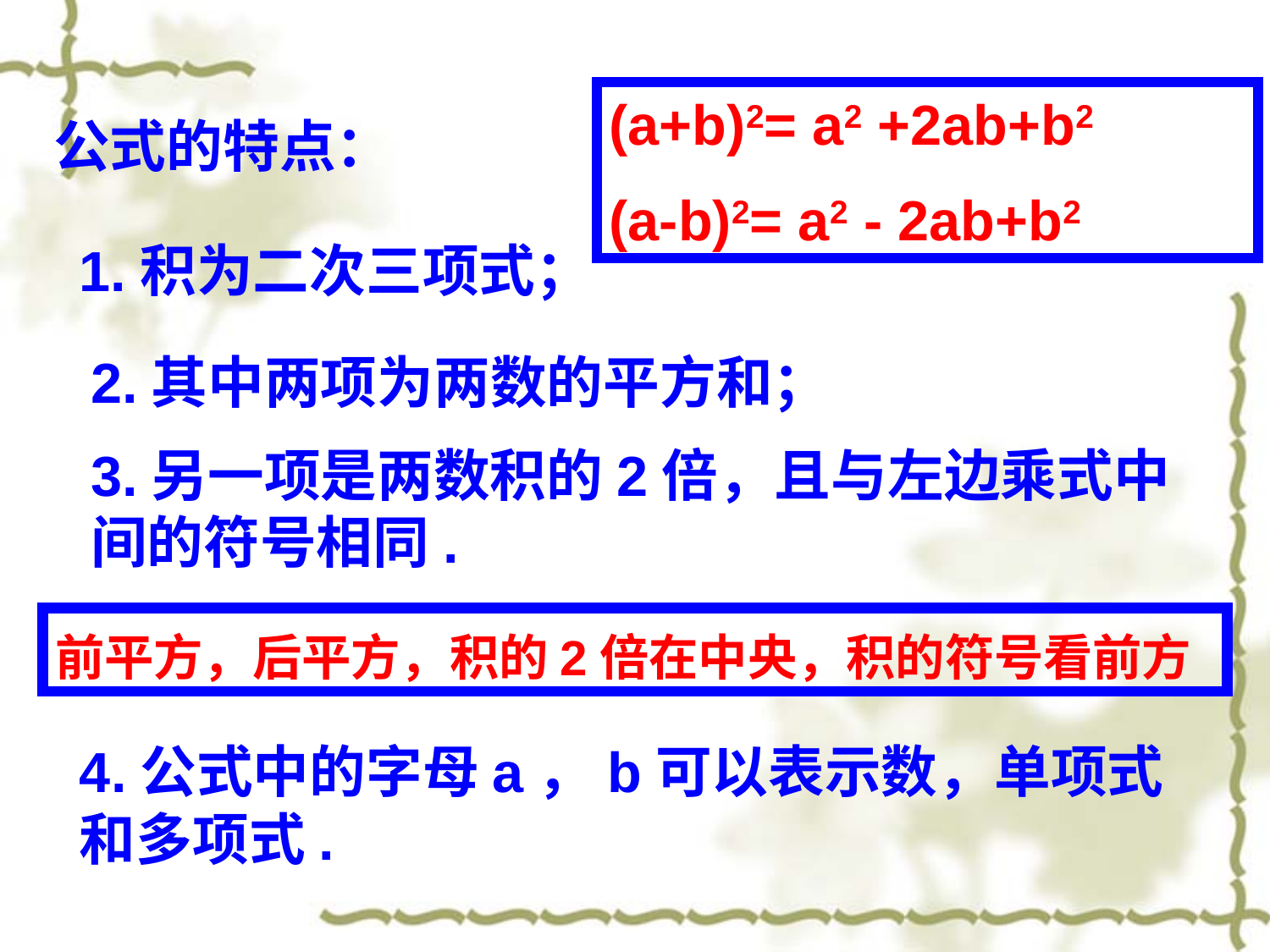

(a+b)2= a2 +2ab+b2
(a-b)2= a2 - 2ab+b2
公式的特点：
1.积为二次三项式；
2.其中两项为两数的平方和；
3.另一项是两数积的2倍，且与左边乘式中间的符号相同.
前平方，后平方，积的2倍在中央，积的符号看前方
4.公式中的字母a，b可以表示数，单项式和多项式.